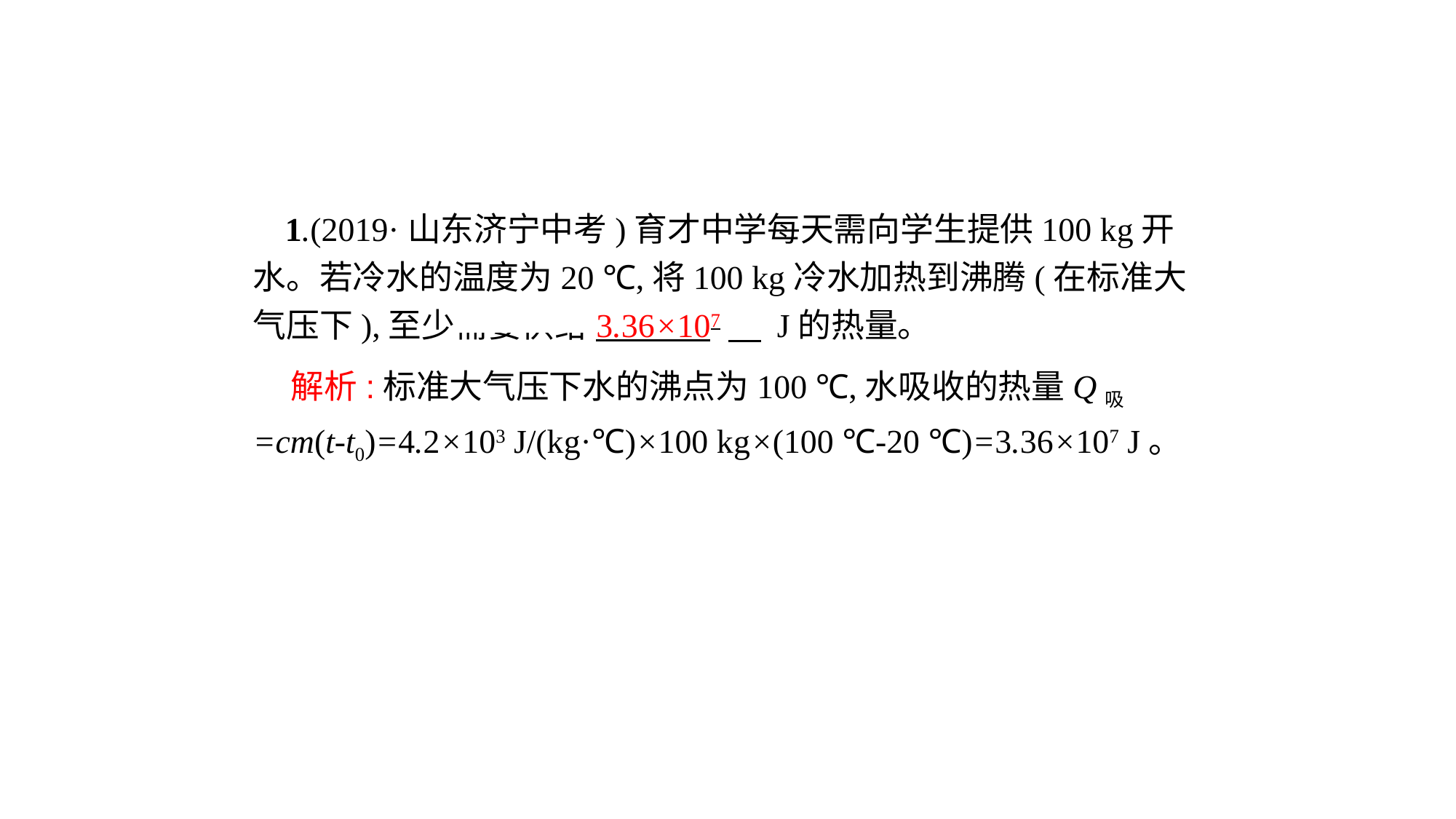

1.(2019·山东济宁中考)育才中学每天需向学生提供100 kg开水。若冷水的温度为20 ℃,将100 kg冷水加热到沸腾(在标准大气压下),至少需要供给3.36×107　 J的热量。

    解析:标准大气压下水的沸点为100 ℃,水吸收的热量Q吸=cm(t-t0)=4.2×103 J/(kg·℃)×100 kg×(100 ℃-20 ℃)=3.36×107 J。